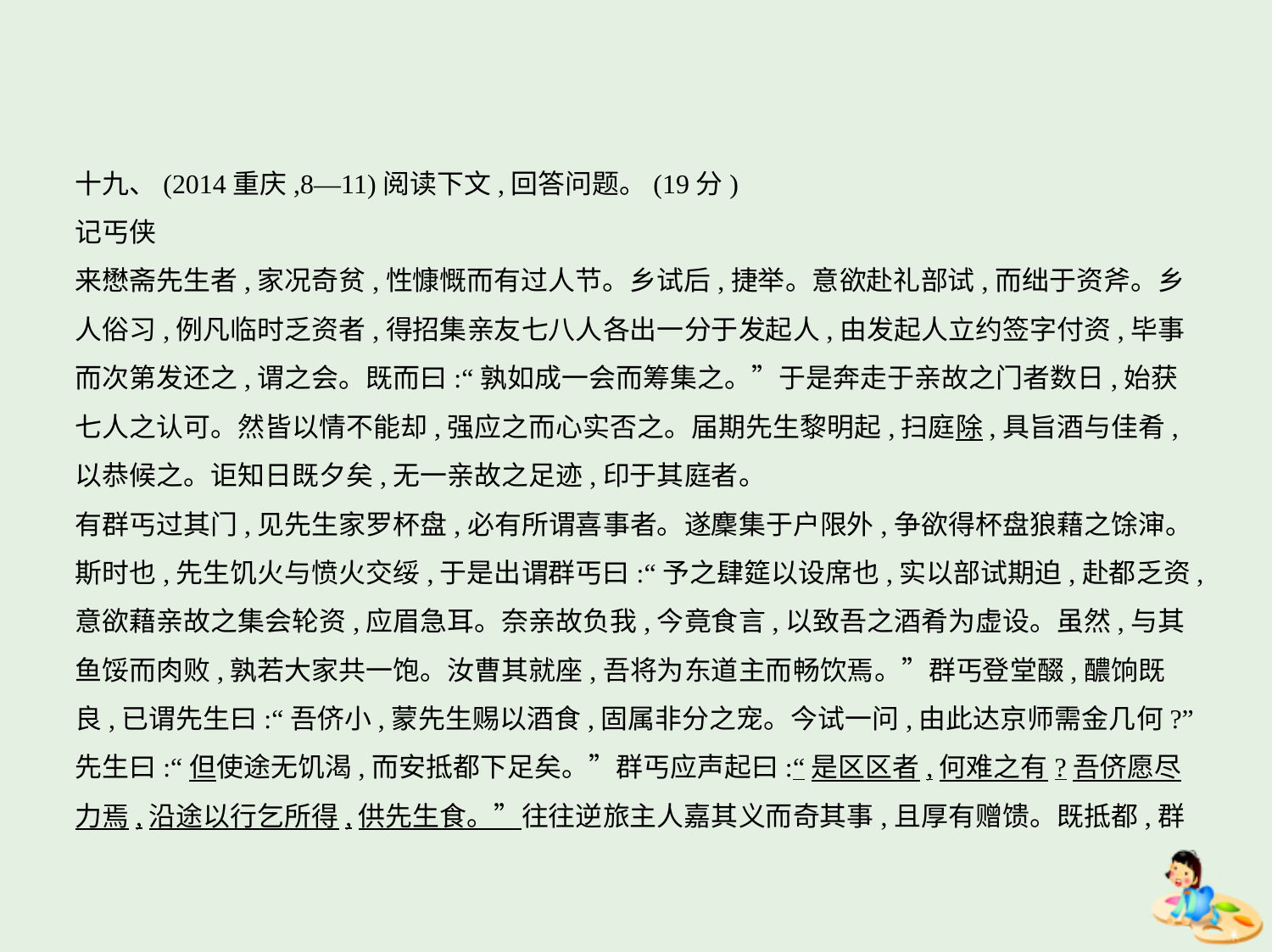

十九、(2014重庆,8—11)阅读下文,回答问题。(19分)
记丐侠
来懋斋先生者,家况奇贫,性慷慨而有过人节。乡试后,捷举。意欲赴礼部试,而绌于资斧。乡
人俗习,例凡临时乏资者,得招集亲友七八人各出一分于发起人,由发起人立约签字付资,毕事
而次第发还之,谓之会。既而曰:“孰如成一会而筹集之。”于是奔走于亲故之门者数日,始获
七人之认可。然皆以情不能却,强应之而心实否之。届期先生黎明起,扫庭除,具旨酒与佳肴,
以恭候之。讵知日既夕矣,无一亲故之足迹,印于其庭者。
有群丐过其门,见先生家罗杯盘,必有所谓喜事者。遂麇集于户限外,争欲得杯盘狼藉之馀渖。
斯时也,先生饥火与愤火交绥,于是出谓群丐曰:“予之肆筵以设席也,实以部试期迫,赴都乏资,
意欲藉亲故之集会轮资,应眉急耳。奈亲故负我,今竟食言,以致吾之酒肴为虚设。虽然,与其
鱼馁而肉败,孰若大家共一饱。汝曹其就座,吾将为东道主而畅饮焉。”群丐登堂醊,醲饷既
良,已谓先生曰:“吾侪小,蒙先生赐以酒食,固属非分之宠。今试一问,由此达京师需金几何?”
先生曰:“但使途无饥渴,而安抵都下足矣。”群丐应声起曰:“是区区者,何难之有?吾侪愿尽
力焉,沿途以行乞所得,供先生食。”往往逆旅主人嘉其义而奇其事,且厚有赠馈。既抵都,群